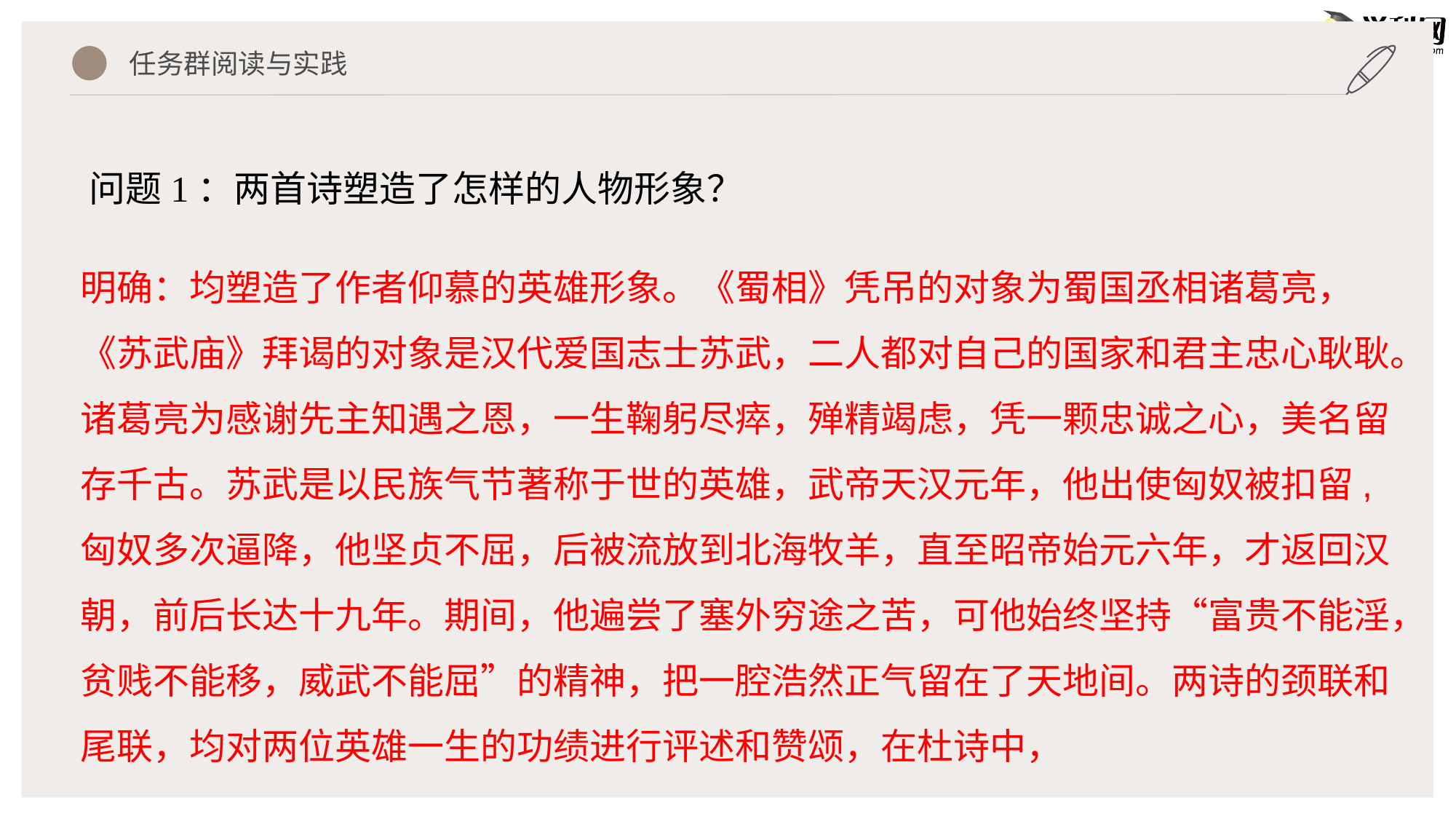

任务群阅读与实践

问题1：两首诗塑造了怎样的人物形象？
明确：均塑造了作者仰慕的英雄形象。《蜀相》凭吊的对象为蜀国丞相诸葛亮，《苏武庙》拜谒的对象是汉代爱国志士苏武，二人都对自己的国家和君主忠心耿耿。诸葛亮为感谢先主知遇之恩，一生鞠躬尽瘁，殚精竭虑，凭一颗忠诚之心，美名留存千古。苏武是以民族气节著称于世的英雄，武帝天汉元年，他出使匈奴被扣留,匈奴多次逼降，他坚贞不屈，后被流放到北海牧羊，直至昭帝始元六年，才返回汉朝，前后长达十九年。期间，他遍尝了塞外穷途之苦，可他始终坚持“富贵不能淫，贫贱不能移，威武不能屈”的精神，把一腔浩然正气留在了天地间。两诗的颈联和尾联，均对两位英雄一生的功绩进行评述和赞颂，在杜诗中，